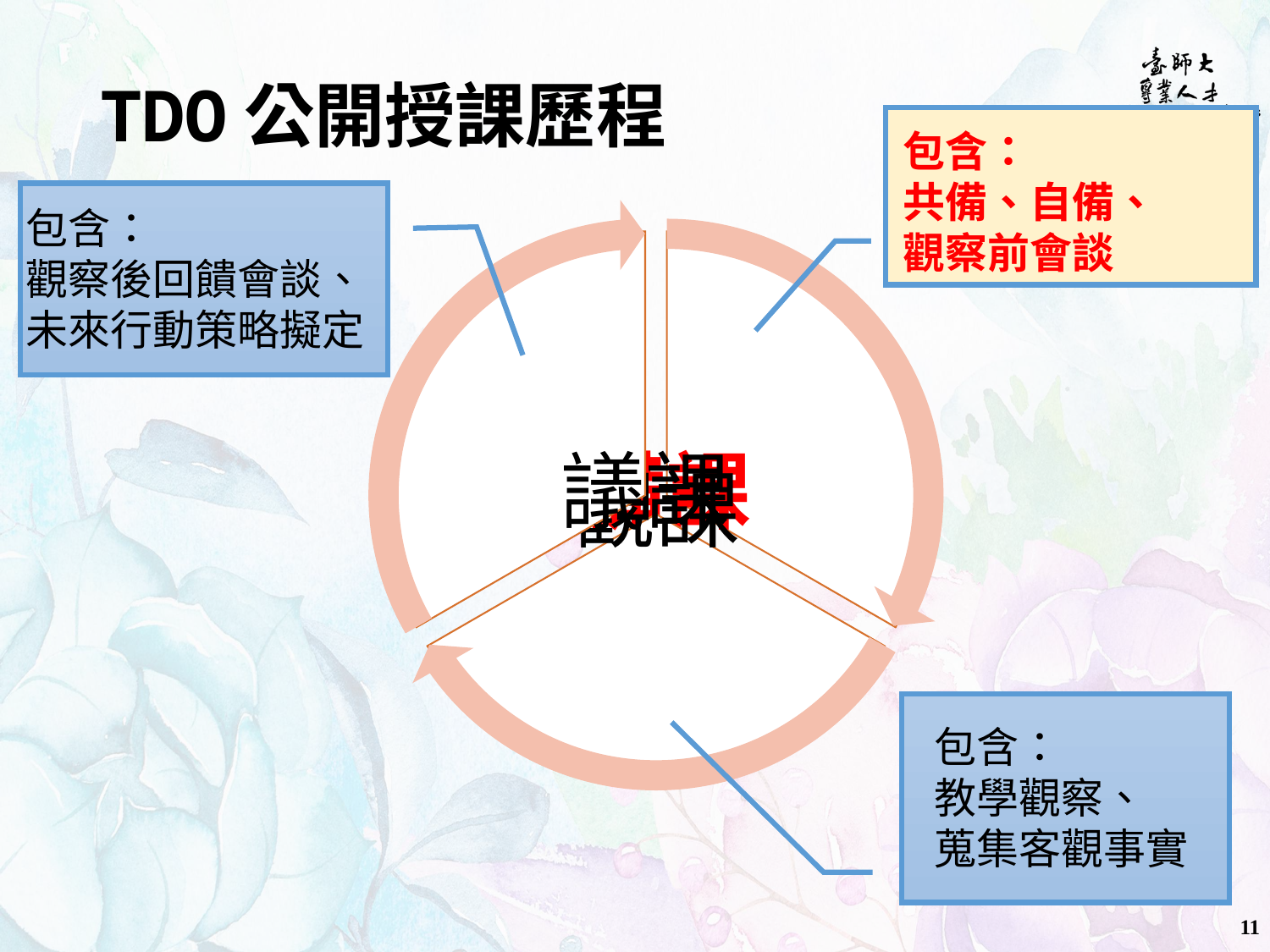

# TDO公開授課歷程

包含：
共備、自備、
觀察前會談

備課
觀課
議課
包含：
觀察後回饋會談、
未來行動策略擬定

包含：
教學觀察、
蒐集客觀事實
11